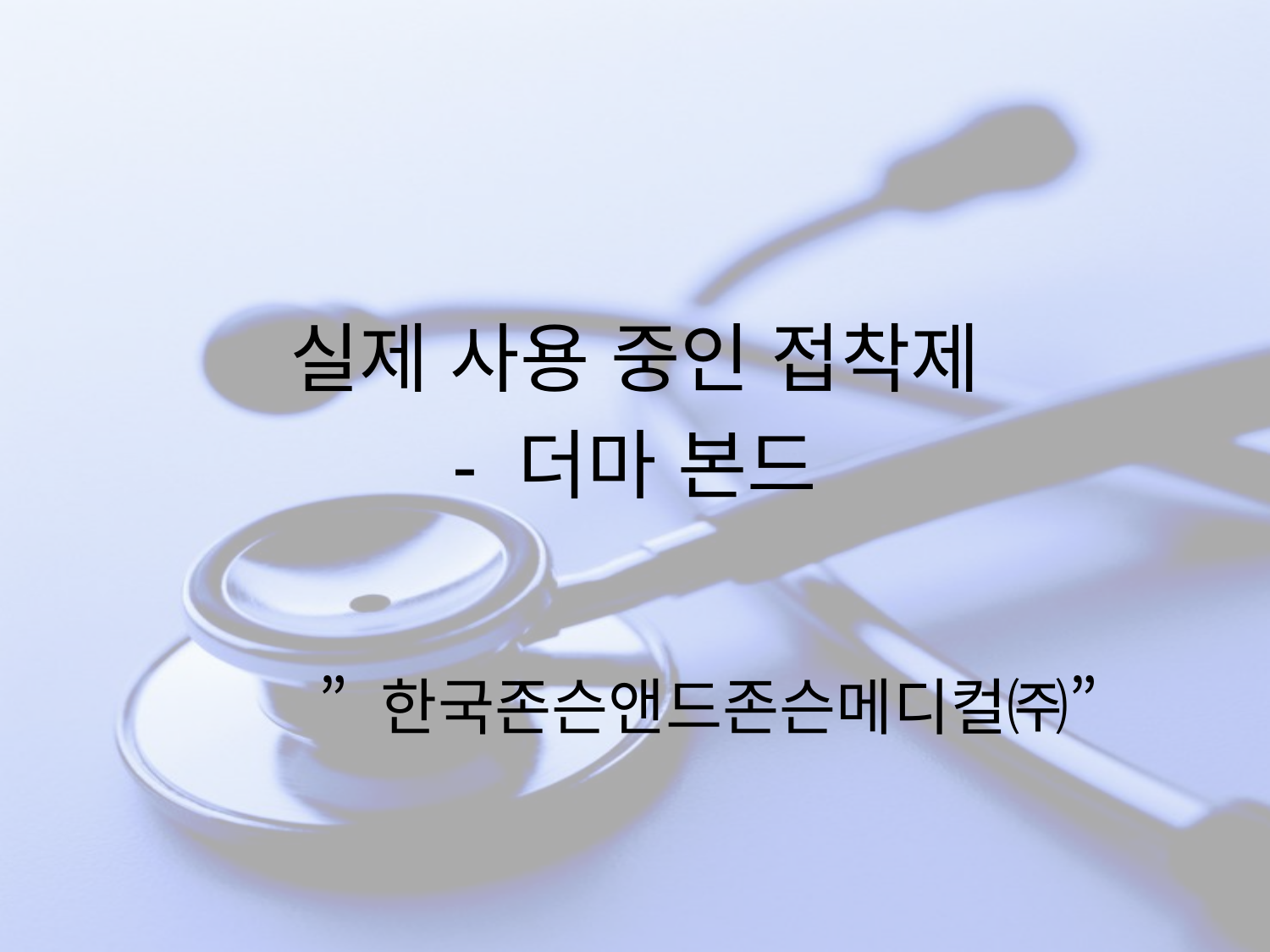

실제 사용 중인 접착제
- 더마 본드

              ” 한국존슨앤드존슨메디컬㈜”